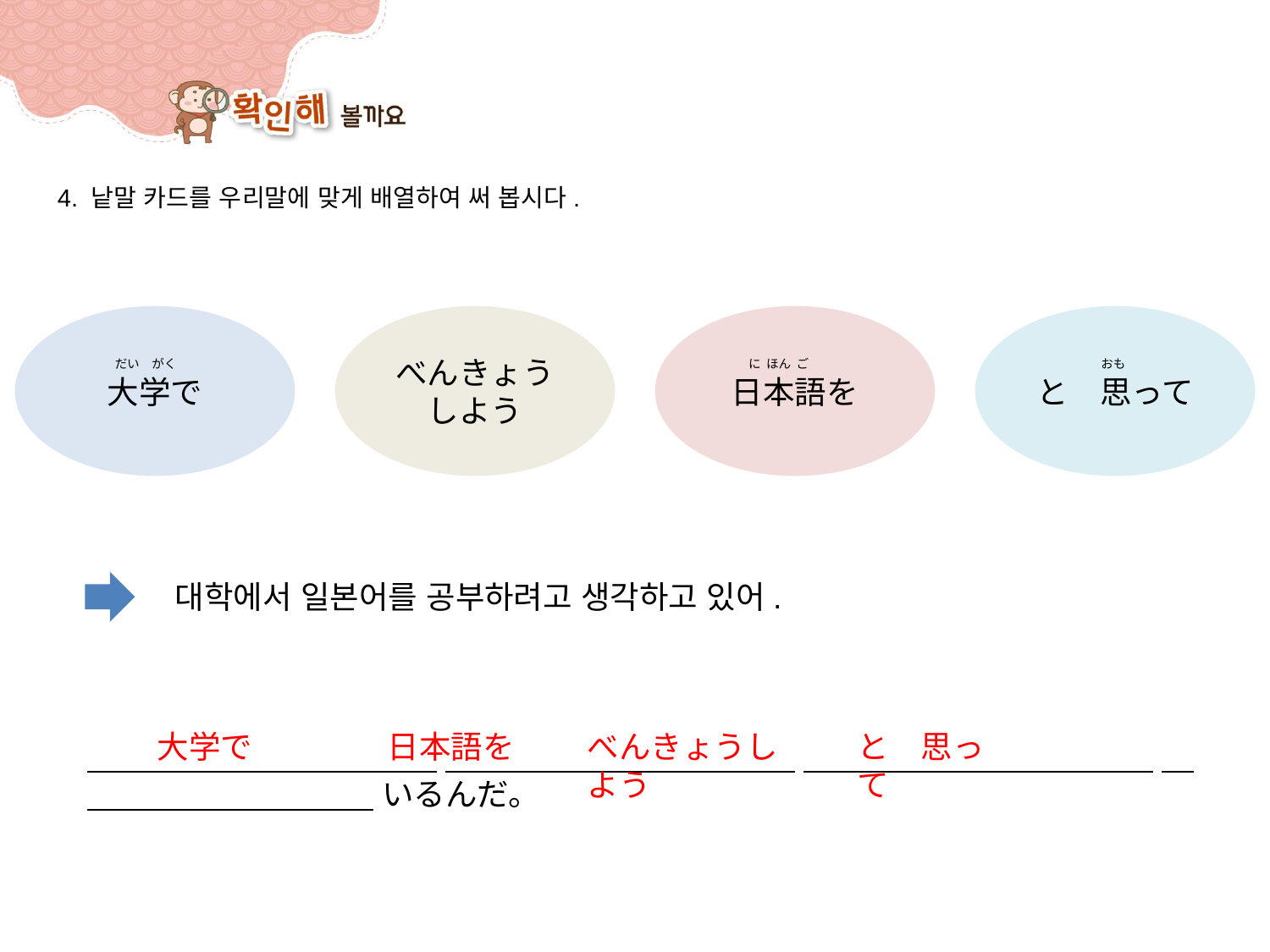

4. 낱말 카드를 우리말에 맞게 배열하여 써 봅시다.
大学で
べんきょう
しよう
日本語を
と　思って
に  ほん  ご
だい　がく
おも
대학에서 일본어를 공부하려고 생각하고 있어.

大学で
日本語を
べんきょうしよう
と　思って
　　　　　　　　　　　 　　　　　　　　　　　 　　　　　　　　　　　 　　　　　　　　　　 いるんだ。